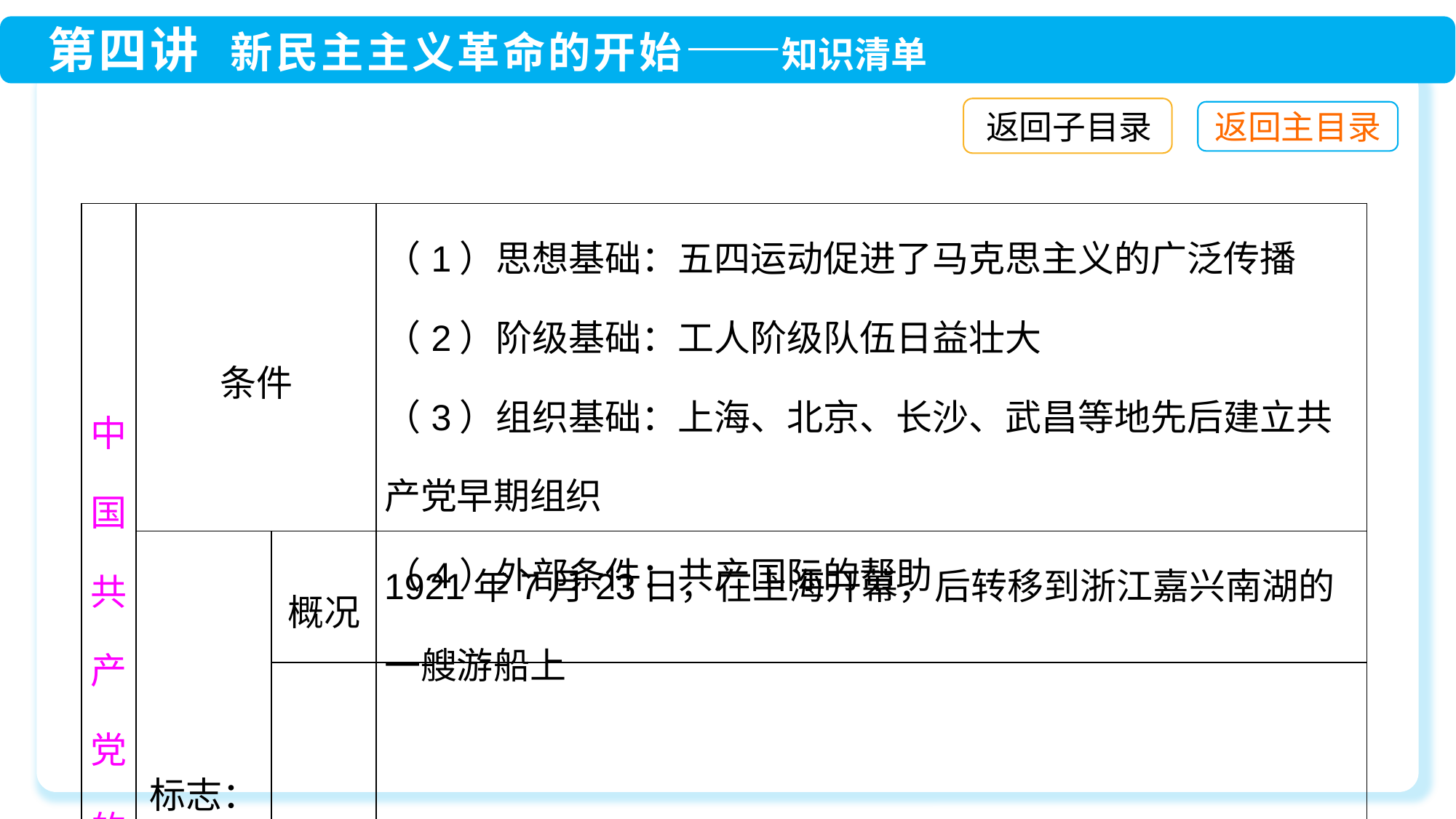

返回子目录
| 中国共产党的成立 | 条件 |  | （1）思想基础：五四运动促进了马克思主义的广泛传播 （2）阶级基础：工人阶级队伍日益壮大 （3）组织基础：上海、北京、长沙、武昌等地先后建立共产党早期组织 （4）外部条件：共产国际的帮助 |
| --- | --- | --- | --- |
|  | 标志：中共一大召开 | 概况 | 1921年7月23日，在上海开幕，后转移到浙江嘉兴南湖的一艘游船上 |
|  |  | 代表 | 毛泽东、董必武、李达等13位代表；共产国际代表马林等 |